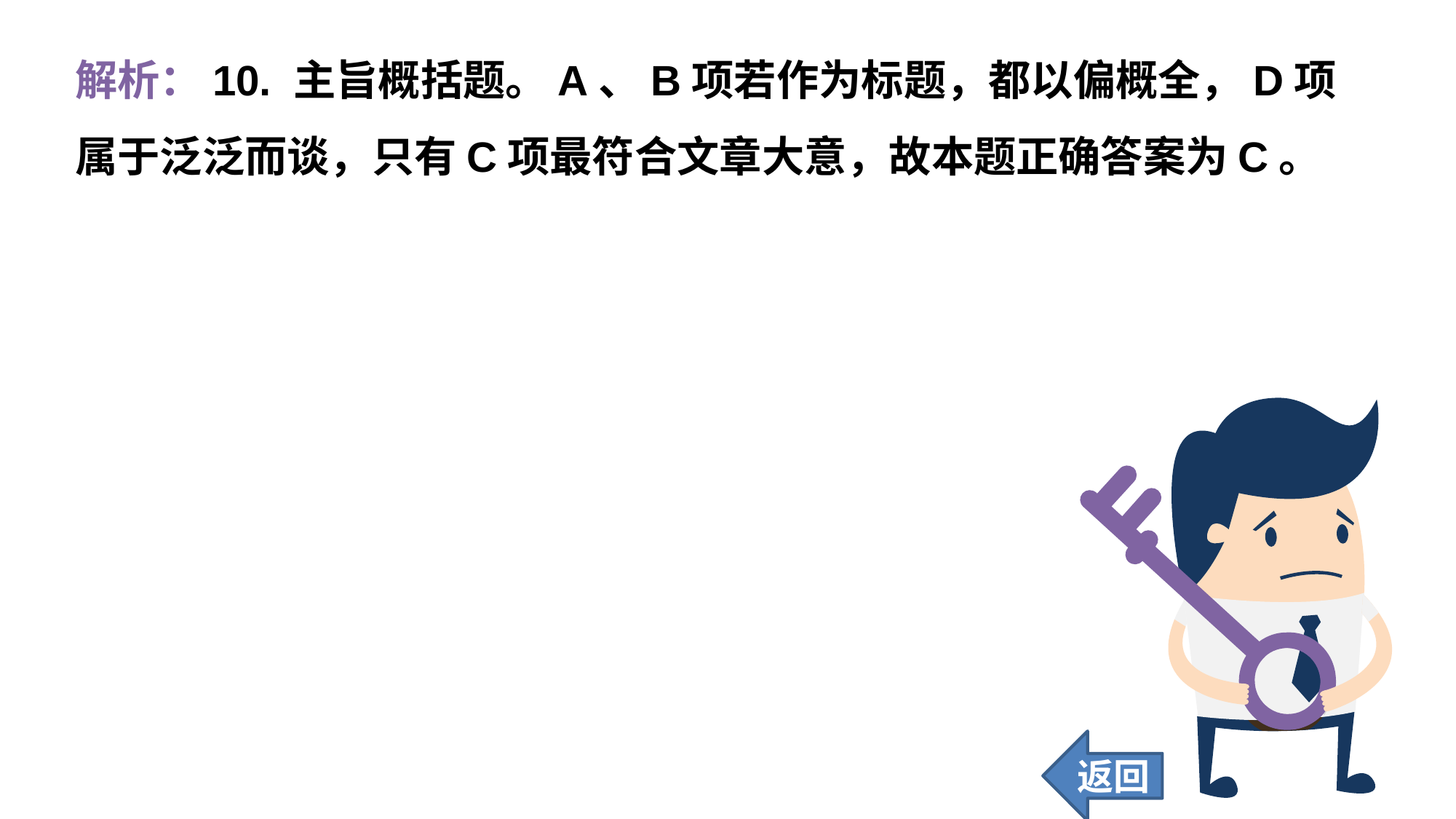

解析：10. 主旨概括题。A、B项若作为标题，都以偏概全，D项属于泛泛而谈，只有C项最符合文章大意，故本题正确答案为C。

返回
231